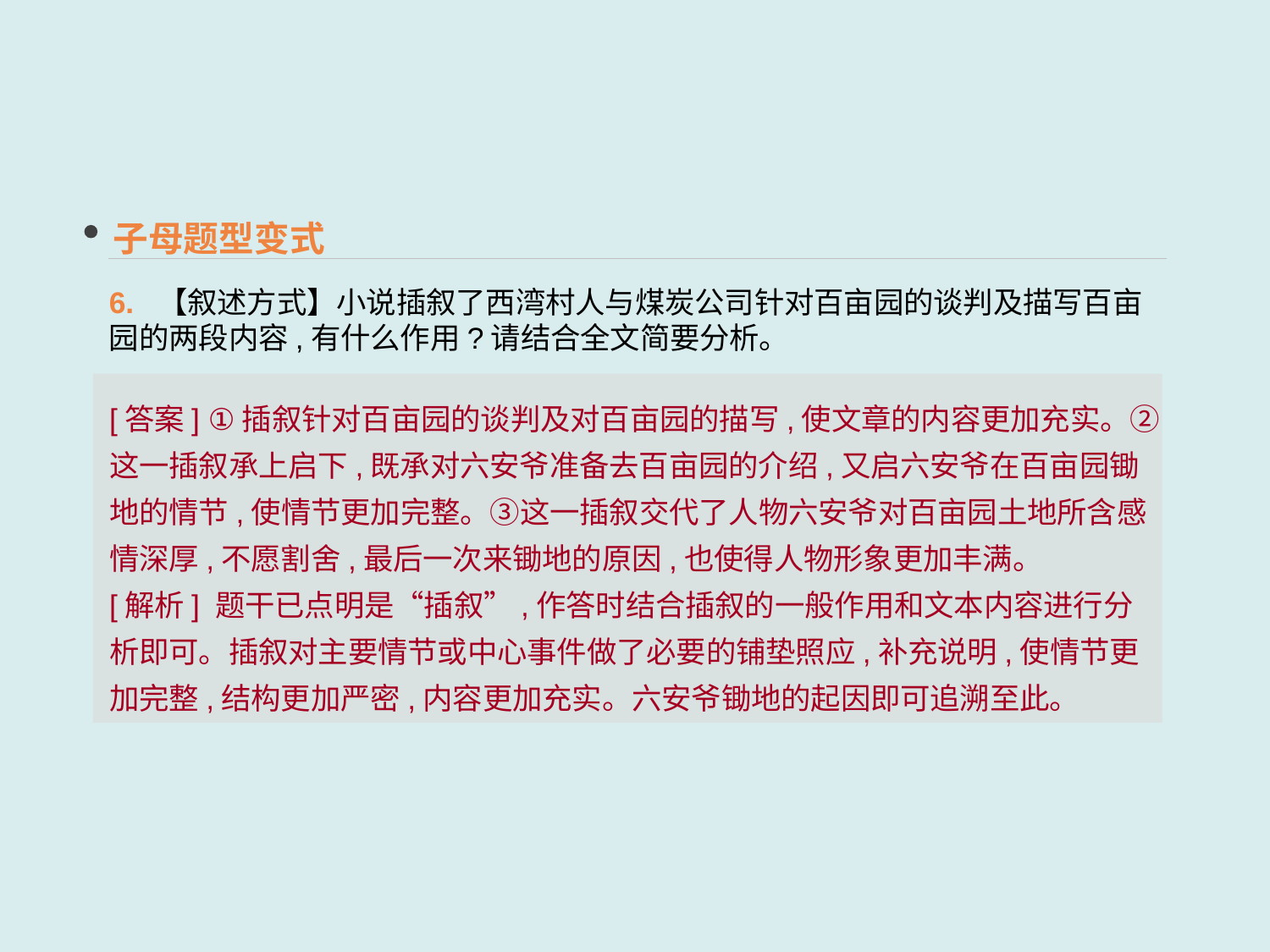

子母题型变式

6.  【叙述方式】小说插叙了西湾村人与煤炭公司针对百亩园的谈判及描写百亩园的两段内容,有什么作用?请结合全文简要分析。

[答案] ①插叙针对百亩园的谈判及对百亩园的描写,使文章的内容更加充实。②这一插叙承上启下,既承对六安爷准备去百亩园的介绍,又启六安爷在百亩园锄地的情节,使情节更加完整。③这一插叙交代了人物六安爷对百亩园土地所含感情深厚,不愿割舍,最后一次来锄地的原因,也使得人物形象更加丰满。
[解析] 题干已点明是“插叙”,作答时结合插叙的一般作用和文本内容进行分析即可。插叙对主要情节或中心事件做了必要的铺垫照应,补充说明,使情节更加完整,结构更加严密,内容更加充实。六安爷锄地的起因即可追溯至此。